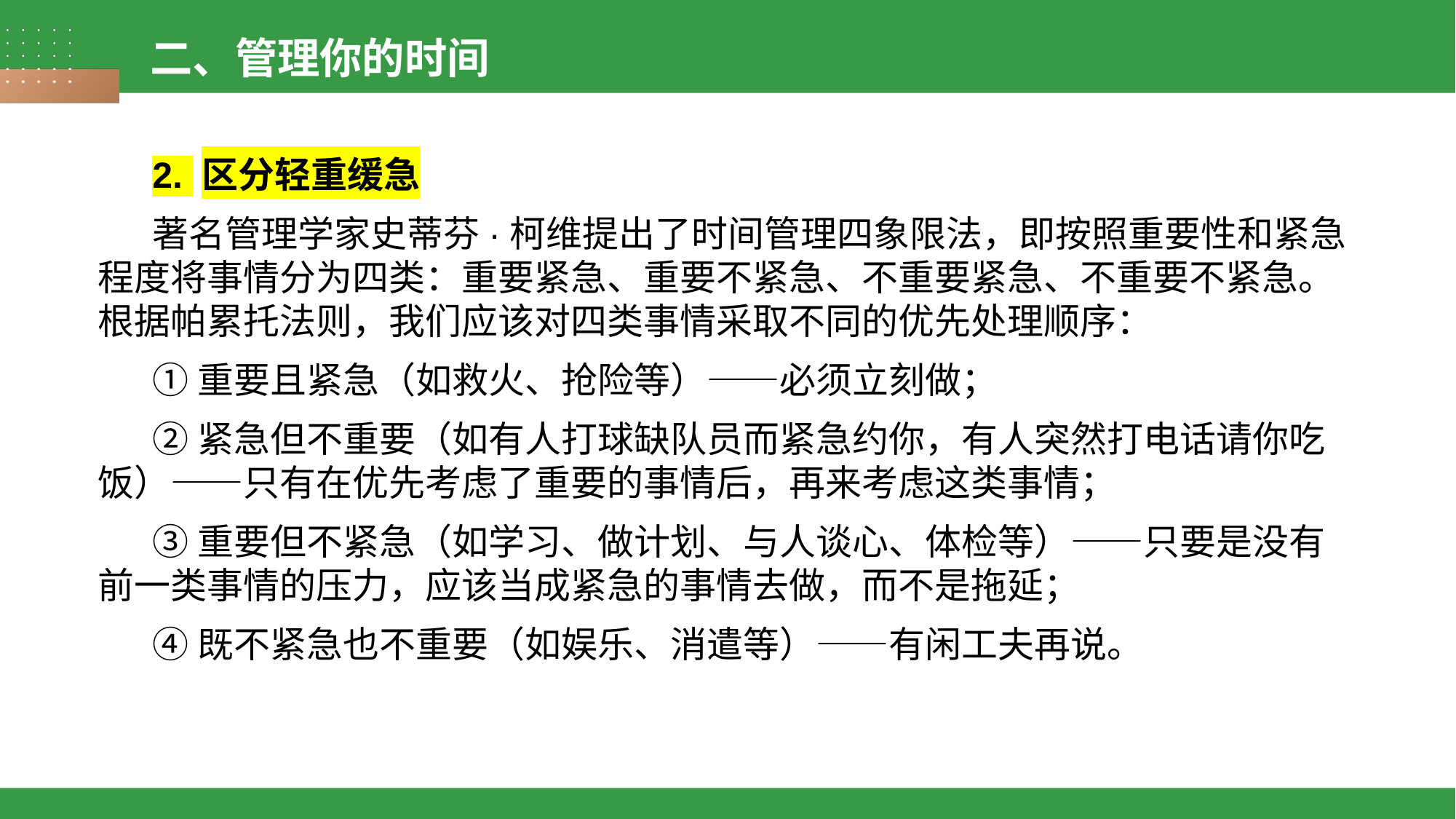

二、管理你的时间
2. 区分轻重缓急
著名管理学家史蒂芬·柯维提出了时间管理四象限法，即按照重要性和紧急程度将事情分为四类：重要紧急、重要不紧急、不重要紧急、不重要不紧急。根据帕累托法则，我们应该对四类事情采取不同的优先处理顺序：
①重要且紧急（如救火、抢险等）——必须立刻做；
②紧急但不重要（如有人打球缺队员而紧急约你，有人突然打电话请你吃饭）——只有在优先考虑了重要的事情后，再来考虑这类事情；
③重要但不紧急（如学习、做计划、与人谈心、体检等）——只要是没有前一类事情的压力，应该当成紧急的事情去做，而不是拖延；
④既不紧急也不重要（如娱乐、消遣等）——有闲工夫再说。